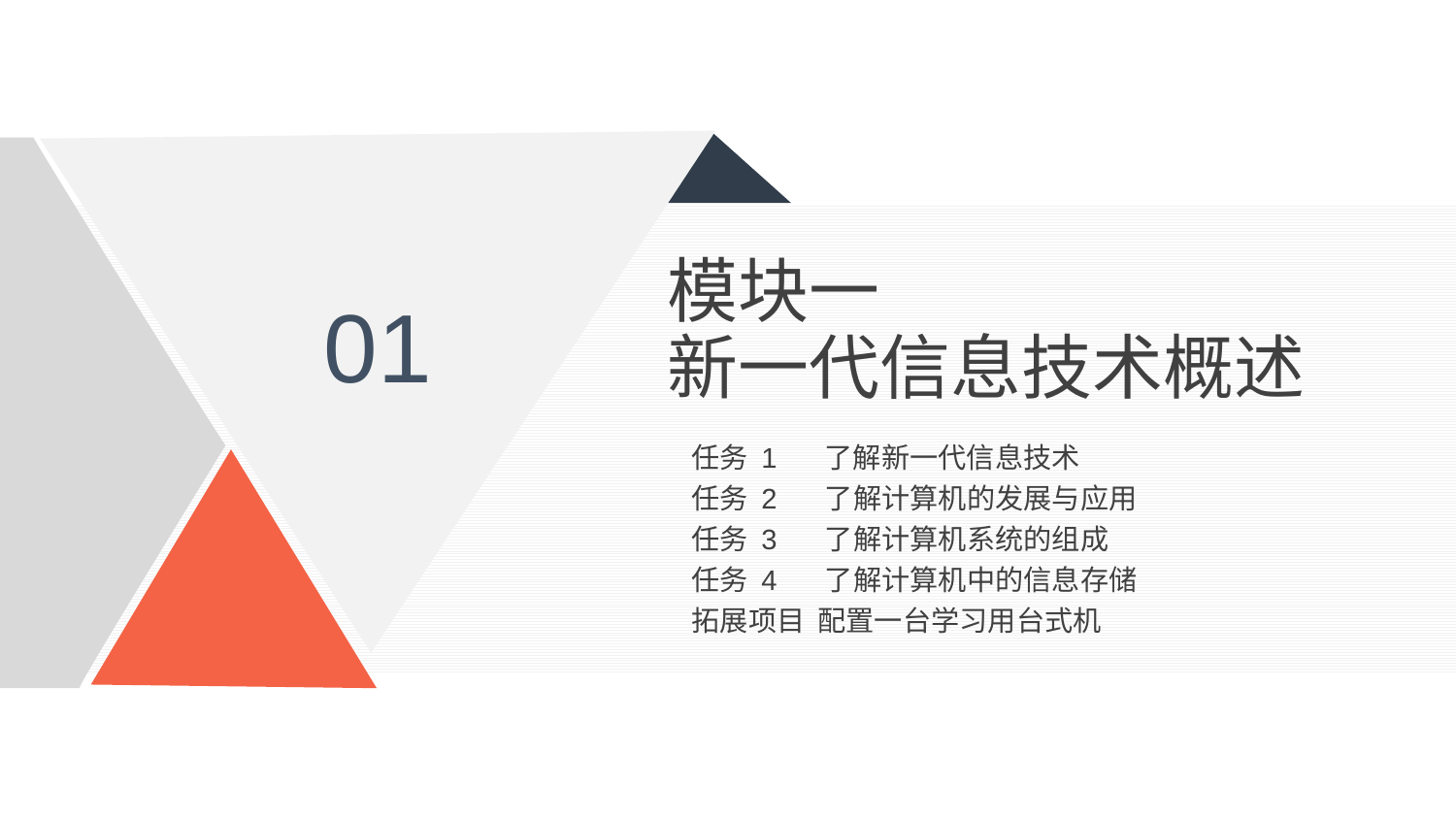

模块一
新一代信息技术概述
01
任务 1　  了解新一代信息技术
任务 2　  了解计算机的发展与应用
任务 3　  了解计算机系统的组成
任务 4　  了解计算机中的信息存储
拓展项目  配置一台学习用台式机